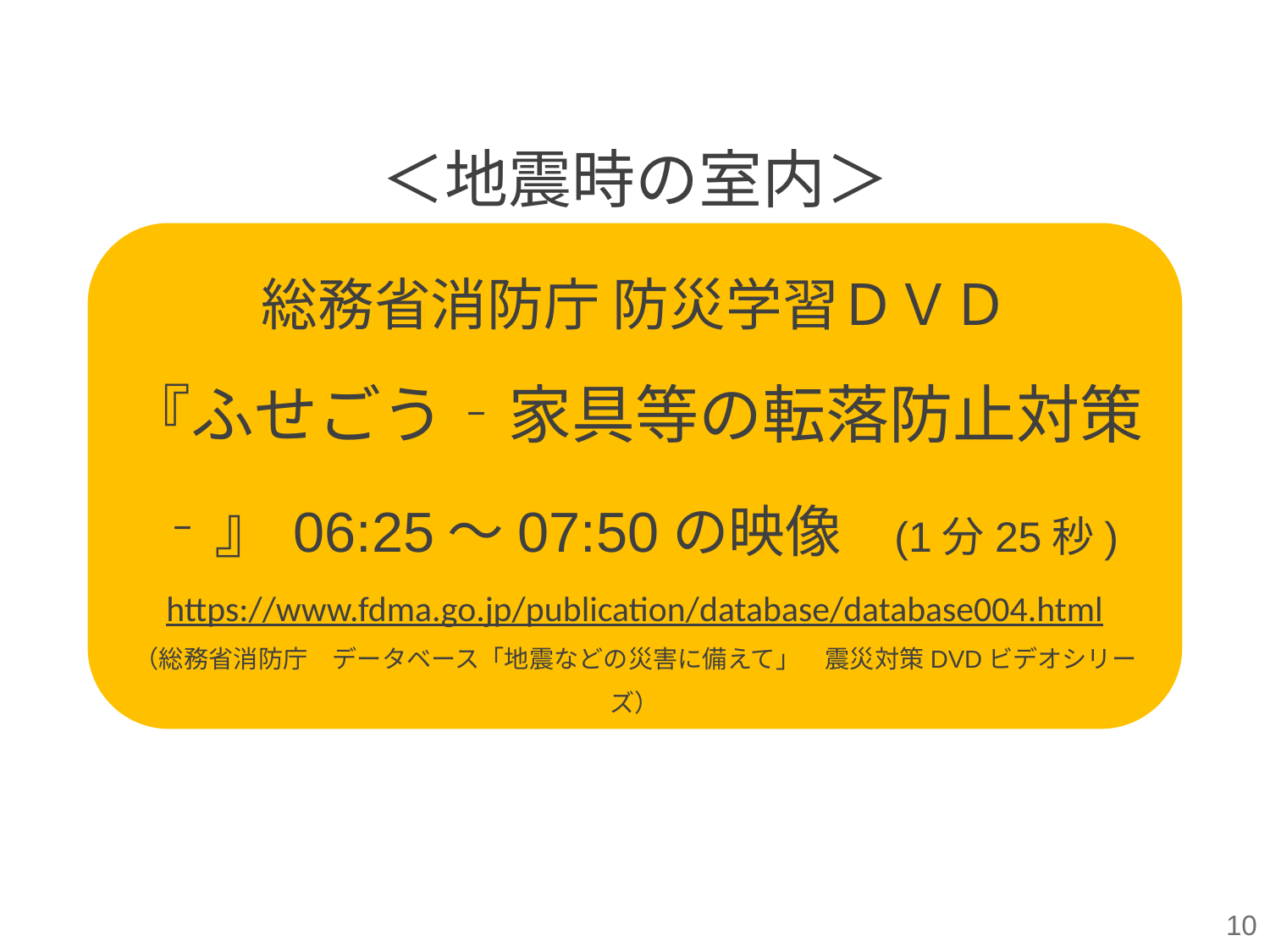

＜地震時の室内＞
総務省消防庁 防災学習ＤＶＤ
『ふせごう‐家具等の転落防止対策‐』06:25～07:50の映像　(1分25秒)
https://www.fdma.go.jp/publication/database/database004.html
（総務省消防庁　データベース「地震などの災害に備えて」　震災対策DVDビデオシリーズ）
10